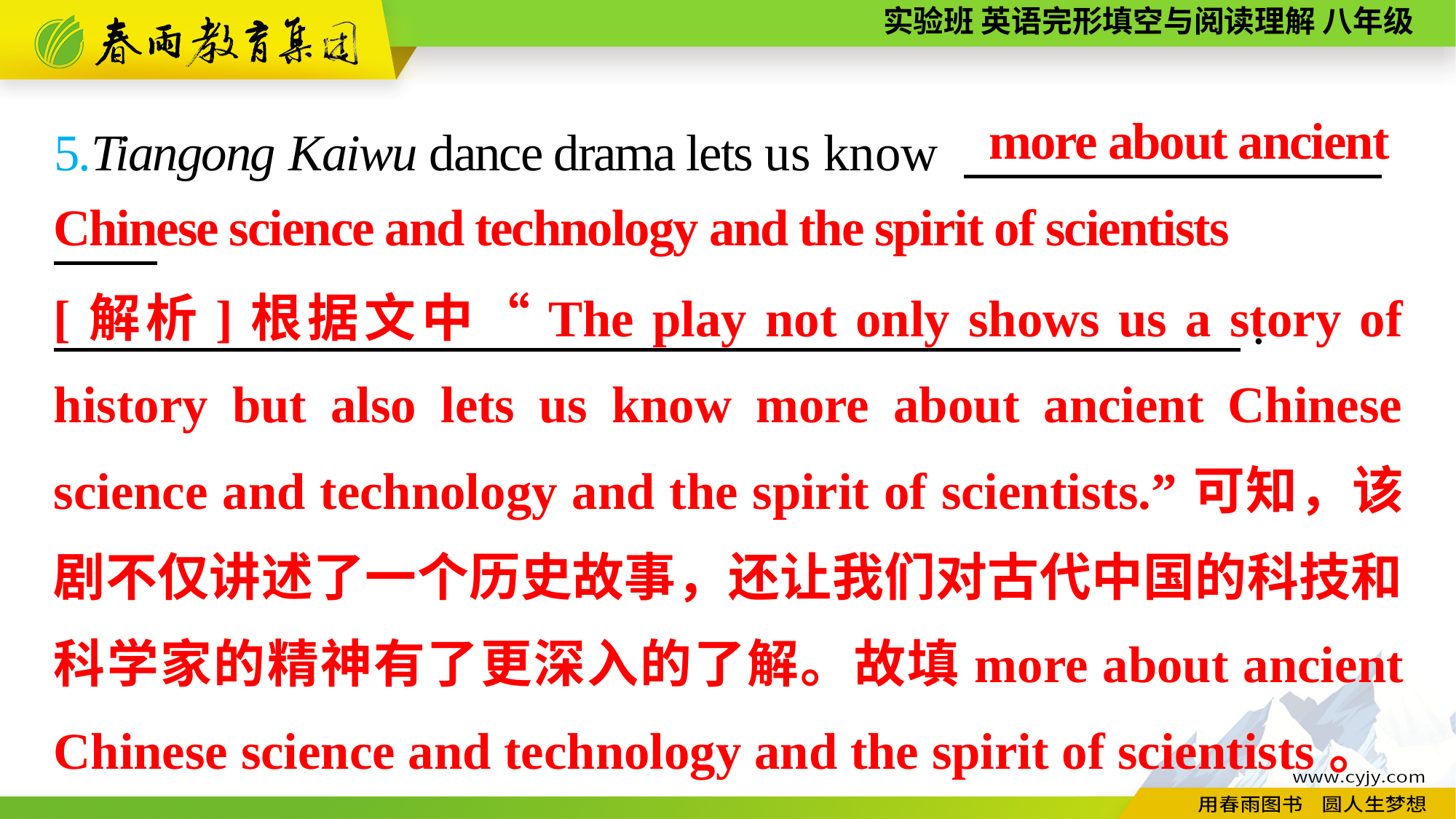

more about ancient Chinese science and technology and the spirit of scientists
5.Tiangong Kaiwu dance drama lets us know 　                       。
　                                                                                          　　.
[解析]根据文中“The play not only shows us a story of history but also lets us know more about ancient Chinese science and technology and the spirit of scientists.”可知，该剧不仅讲述了一个历史故事，还让我们对古代中国的科技和科学家的精神有了更深入的了解。故填more about ancient Chinese science and technology and the spirit of scientists。